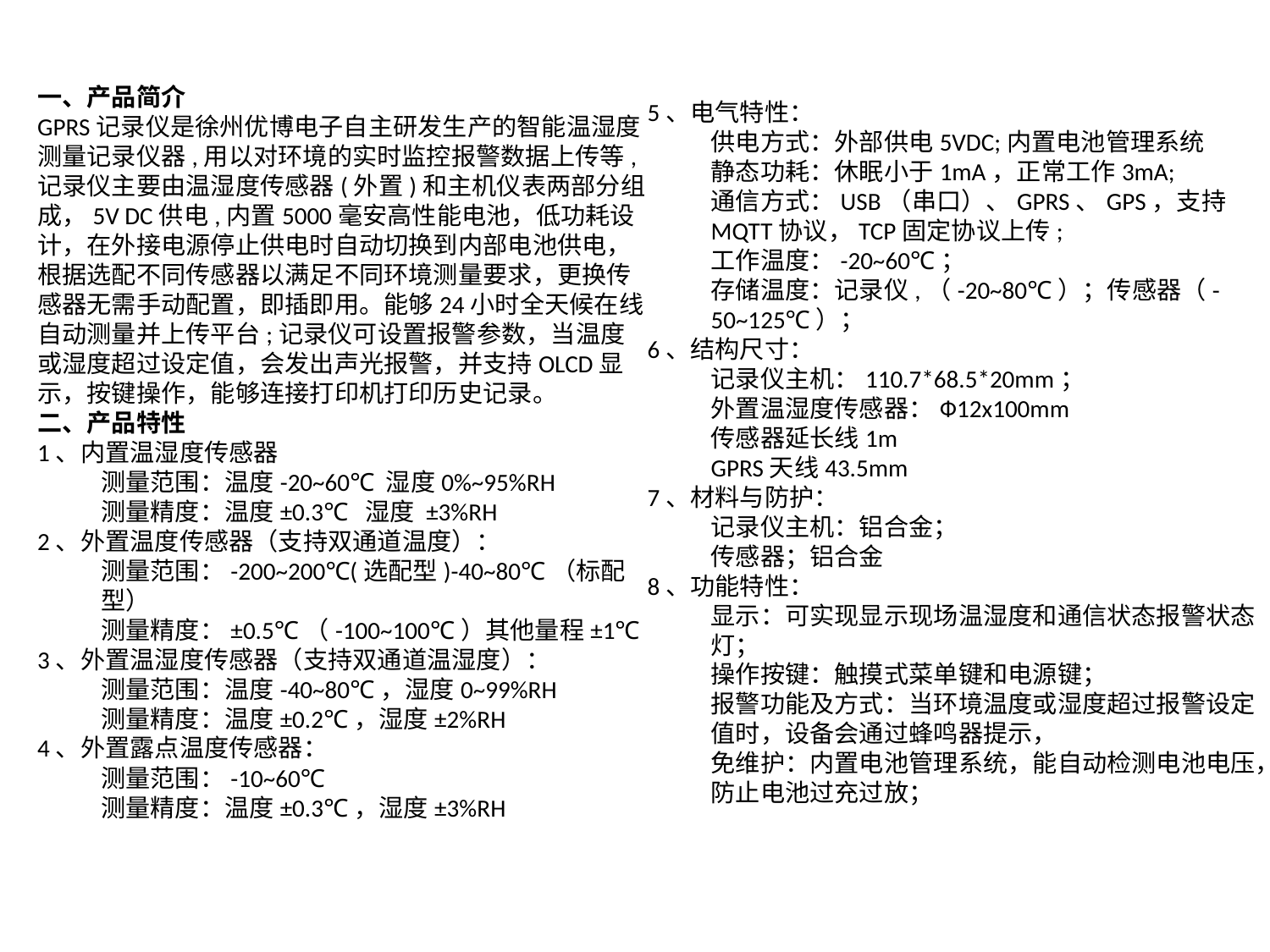

一、产品简介
GPRS记录仪是徐州优博电子自主研发生产的智能温湿度测量记录仪器,用以对环境的实时监控报警数据上传等,记录仪主要由温湿度传感器(外置)和主机仪表两部分组成，5V DC供电,内置5000毫安高性能电池，低功耗设计，在外接电源停止供电时自动切换到内部电池供电，根据选配不同传感器以满足不同环境测量要求，更换传感器无需手动配置，即插即用。能够24小时全天候在线自动测量并上传平台;记录仪可设置报警参数，当温度或湿度超过设定值，会发出声光报警，并支持OLCD显示，按键操作，能够连接打印机打印历史记录。
二、产品特性
1、内置温湿度传感器
测量范围：温度-20~60℃ 湿度0%~95%RH
测量精度：温度±0.3℃  湿度 ±3%RH
2、外置温度传感器（支持双通道温度）：
测量范围：-200~200℃(选配型)-40~80℃（标配型）
测量精度：±0.5℃（-100~100℃）其他量程±1℃
3、外置温湿度传感器（支持双通道温湿度）：
测量范围：温度-40~80℃，湿度0~99%RH
测量精度：温度±0.2℃，湿度±2%RH
4、外置露点温度传感器：
测量范围：-10~60℃
测量精度：温度±0.3℃，湿度±3%RH
5、电气特性：
供电方式：外部供电5VDC;内置电池管理系统
静态功耗：休眠小于1mA，正常工作3mA;
通信方式：USB（串口）、GPRS、GPS，支持MQTT协议，TCP固定协议上传;
工作温度：-20~60℃；
存储温度：记录仪,（-20~80℃）；传感器（-50~125℃）；
6、结构尺寸：
记录仪主机：110.7*68.5*20mm；
外置温湿度传感器：Ф12x100mm
传感器延长线1m
GPRS天线43.5mm
7、材料与防护：
记录仪主机：铝合金；
传感器；铝合金
8、功能特性：
显示：可实现显示现场温湿度和通信状态报警状态灯；
操作按键：触摸式菜单键和电源键；
报警功能及方式：当环境温度或湿度超过报警设定值时，设备会通过蜂鸣器提示，
免维护：内置电池管理系统，能自动检测电池电压，防止电池过充过放；